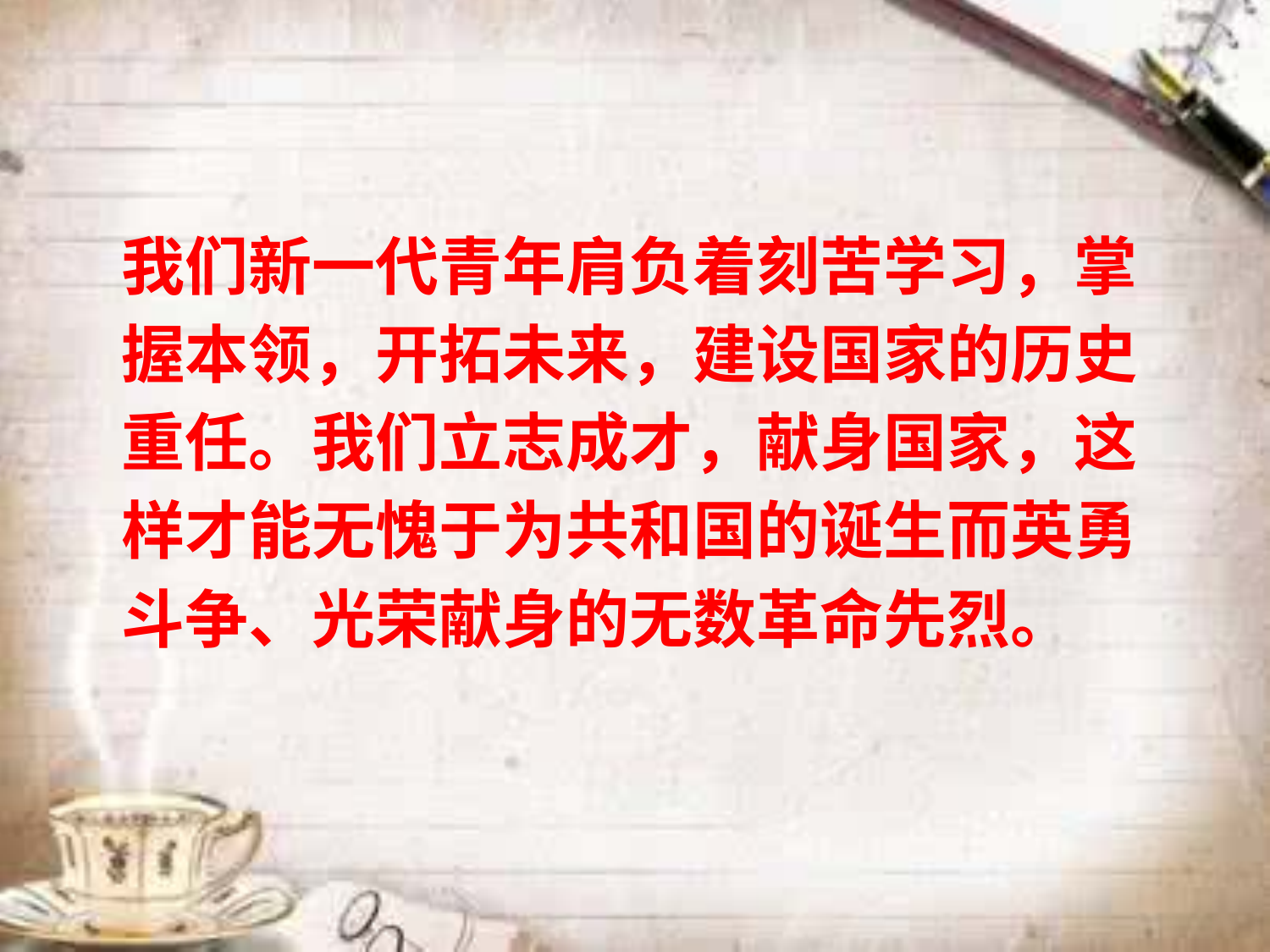

我们新一代青年肩负着刻苦学习，掌握本领，开拓未来，建设国家的历史重任。我们立志成才，献身国家，这样才能无愧于为共和国的诞生而英勇斗争、光荣献身的无数革命先烈。